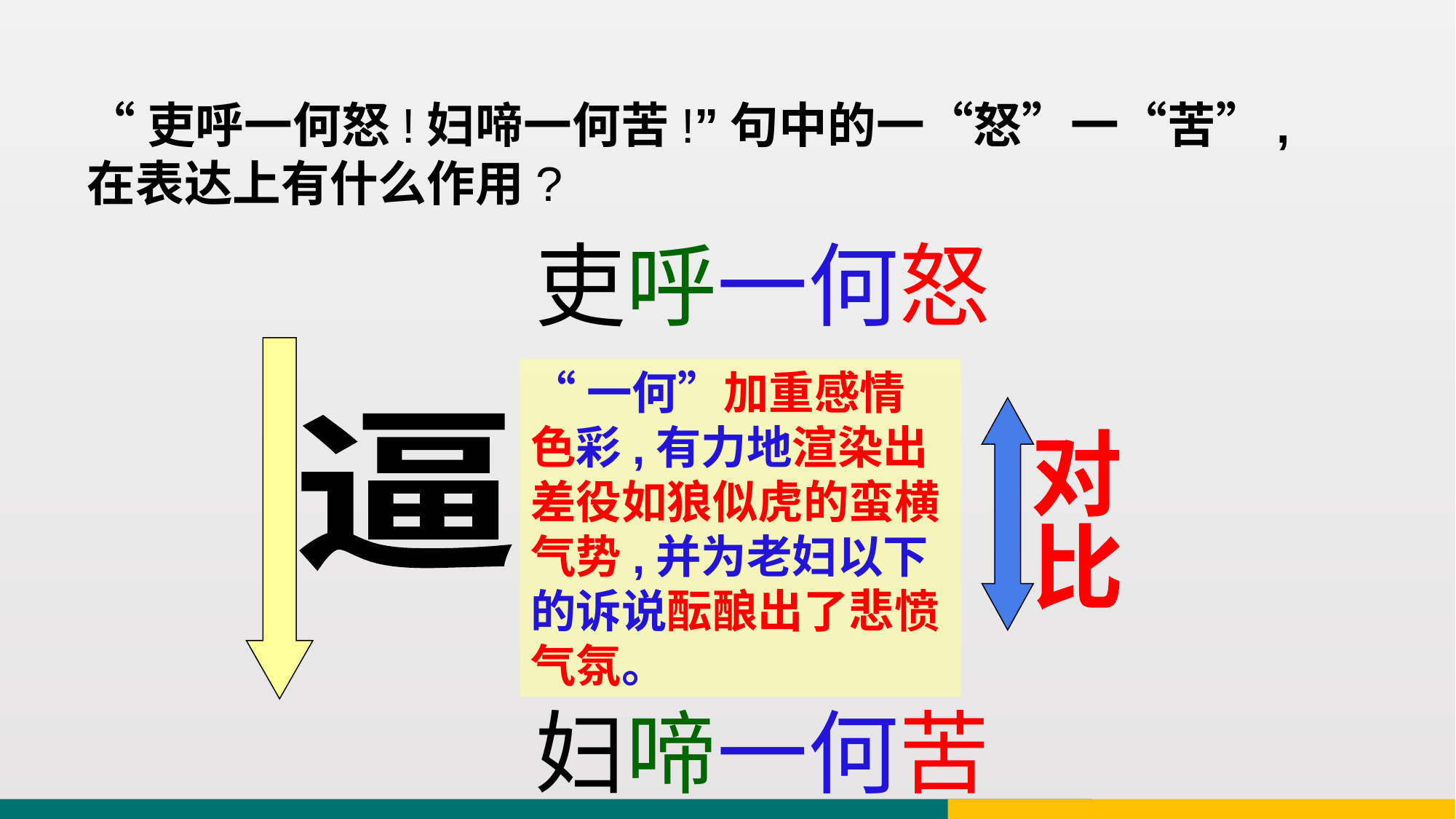

“吏呼一何怒!妇啼一何苦!”句中的一“怒”一“苦”,在表达上有什么作用?
吏呼一何怒

妇啼一何苦

“一何”加重感情色彩,有力地渲染出差役如狼似虎的蛮横气势,并为老妇以下的诉说酝酿出了悲愤气氛。

逼
对
比